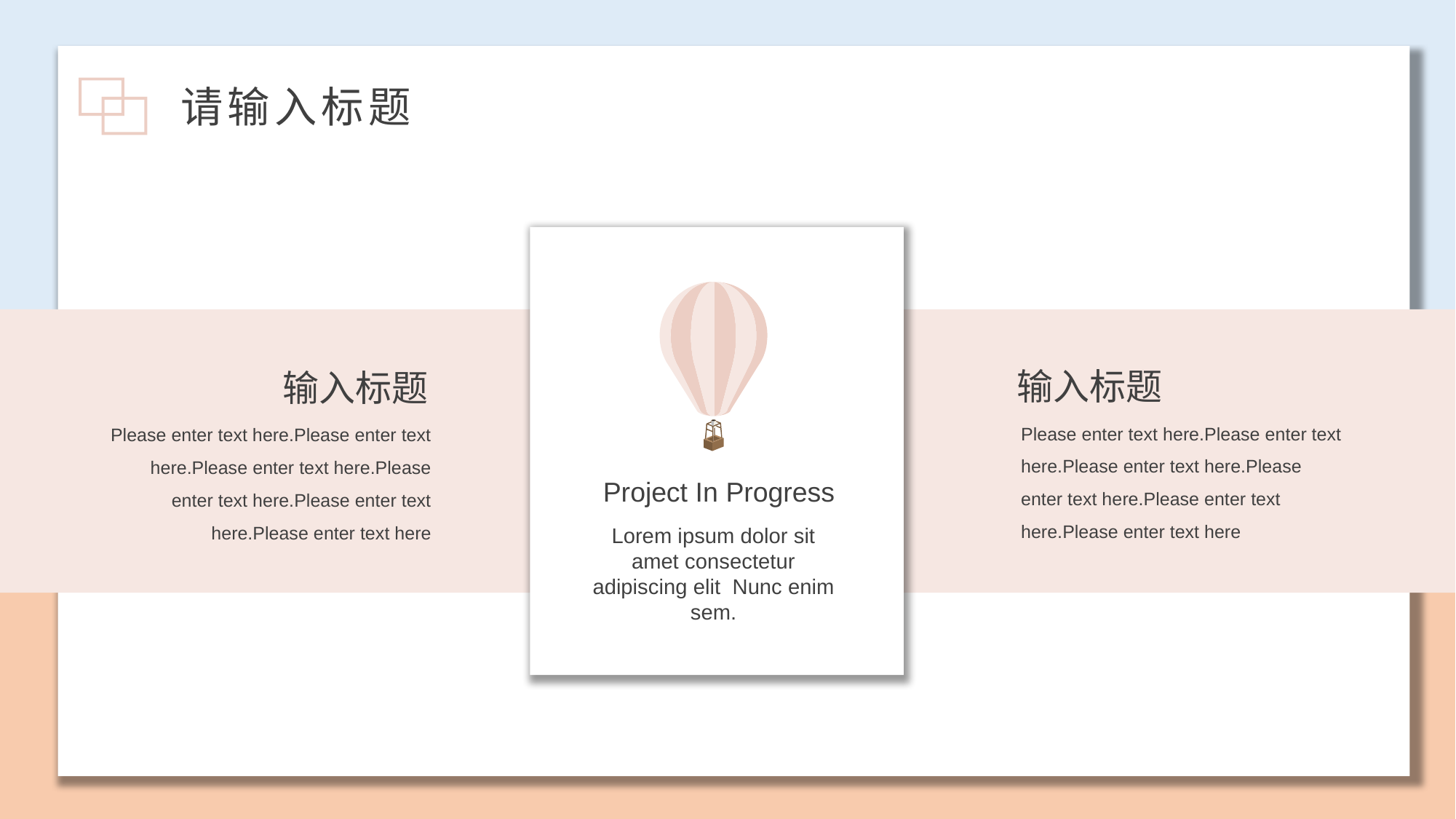

请输入标题

输入标题
输入标题
Please enter text here.Please enter text here.Please enter text here.Please enter text here.Please enter text here.Please enter text here
Please enter text here.Please enter text here.Please enter text here.Please enter text here.Please enter text here.Please enter text here
Project In Progress
Lorem ipsum dolor sit amet consectetur adipiscing elit  Nunc enim sem.